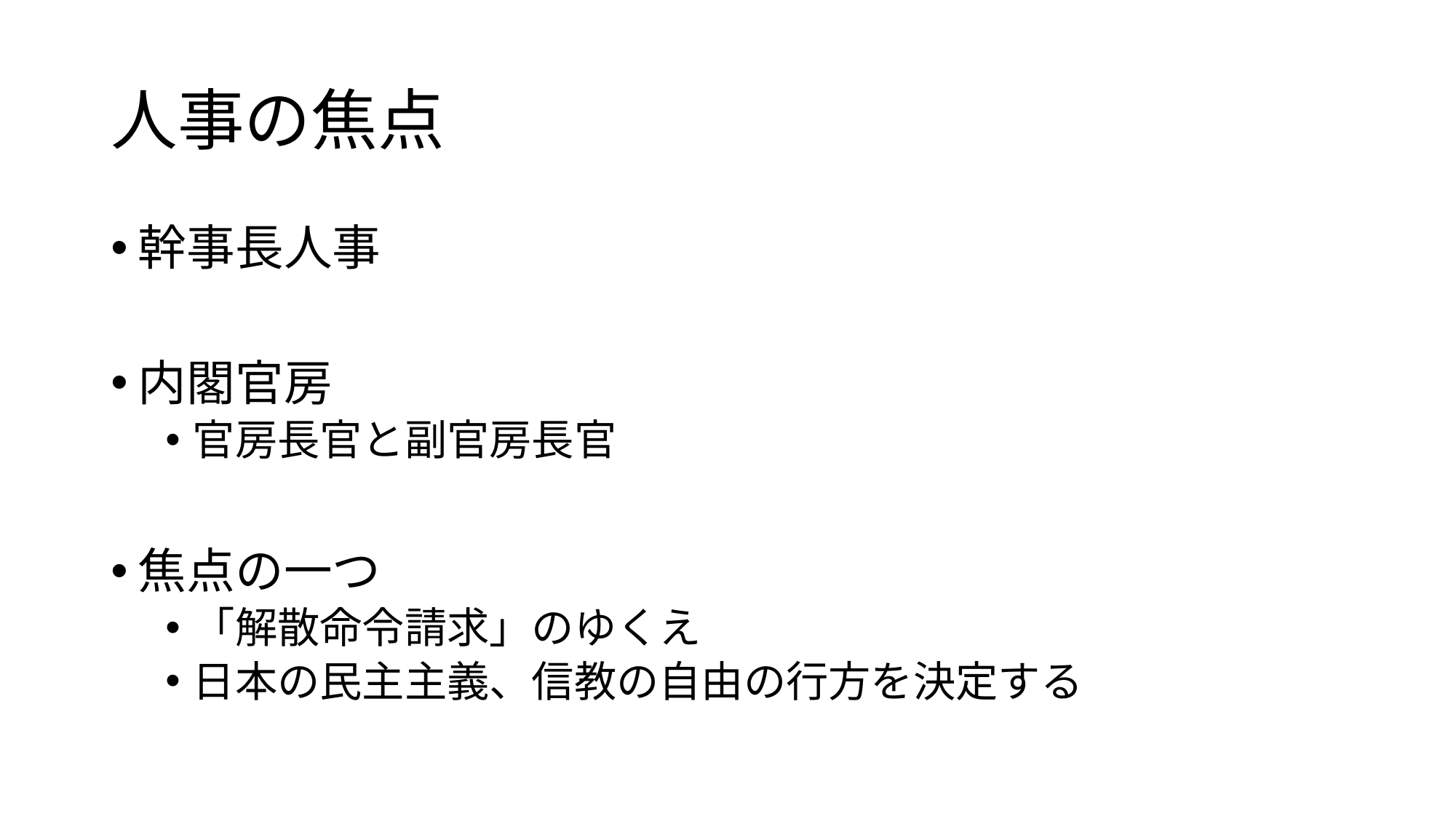

# 人事の焦点
幹事長人事

内閣官房
官房長官と副官房長官

焦点の一つ
「解散命令請求」のゆくえ
日本の民主主義、信教の自由の行方を決定する